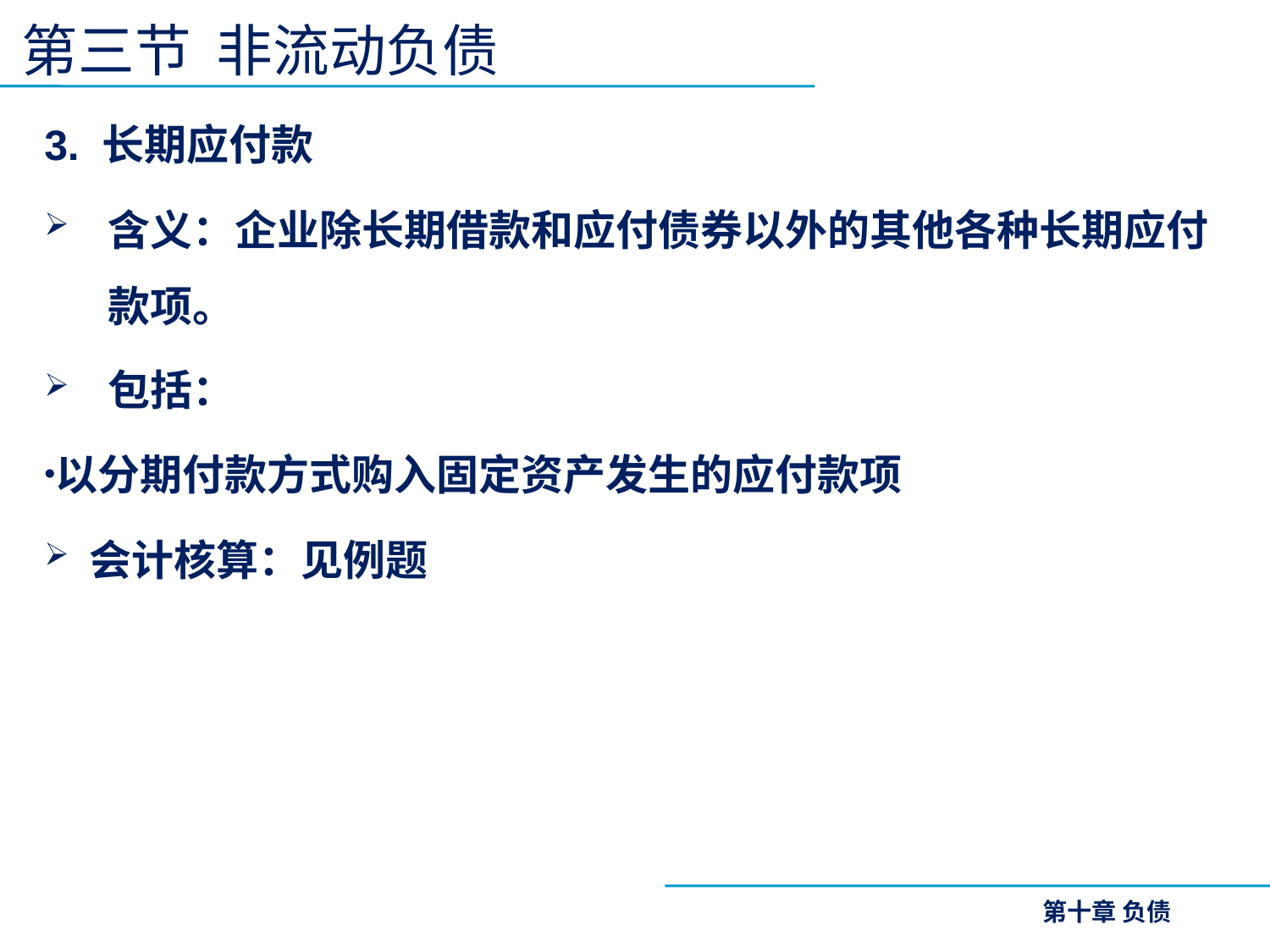

第三节  非流动负债
3. 长期应付款
含义：企业除长期借款和应付债券以外的其他各种长期应付款项。
包括：
以分期付款方式购入固定资产发生的应付款项
 会计核算：见例题